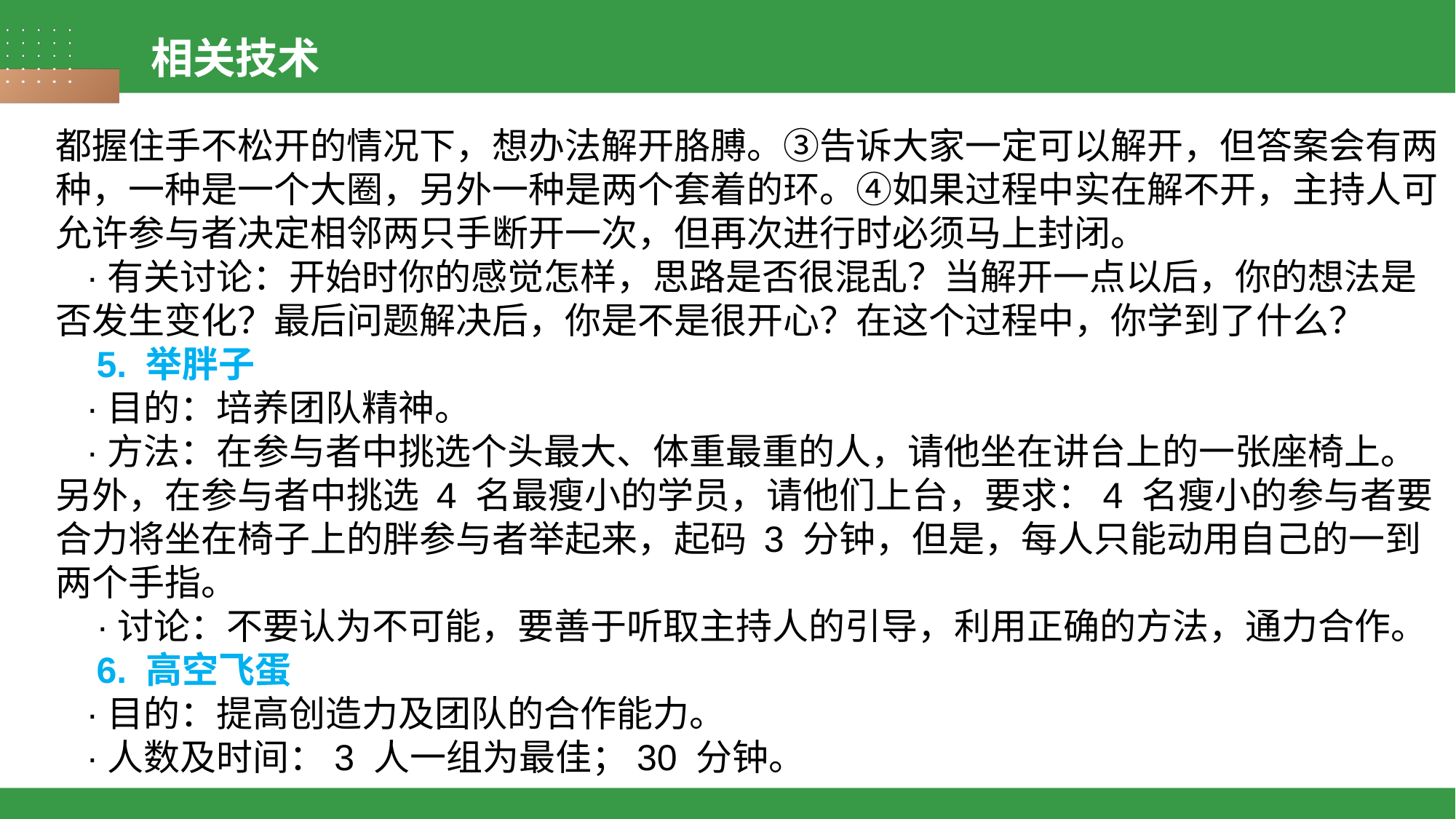

相关技术
都握住手不松开的情况下，想办法解开胳膊。③告诉大家一定可以解开，但答案会有两种，一种是一个大圈，另外一种是两个套着的环。④如果过程中实在解不开，主持人可允许参与者决定相邻两只手断开一次，但再次进行时必须马上封闭。
   ·有关讨论：开始时你的感觉怎样，思路是否很混乱？当解开一点以后，你的想法是否发生变化？最后问题解决后，你是不是很开心？在这个过程中，你学到了什么？
    5. 举胖子
   ·目的：培养团队精神。
   ·方法：在参与者中挑选个头最大、体重最重的人，请他坐在讲台上的一张座椅上。另外，在参与者中挑选 4 名最瘦小的学员，请他们上台，要求：4 名瘦小的参与者要合力将坐在椅子上的胖参与者举起来，起码 3 分钟，但是，每人只能动用自己的一到两个手指。
    ·讨论：不要认为不可能，要善于听取主持人的引导，利用正确的方法，通力合作。
    6. 高空飞蛋
   ·目的：提高创造力及团队的合作能力。
   ·人数及时间：3 人一组为最佳；30 分钟。